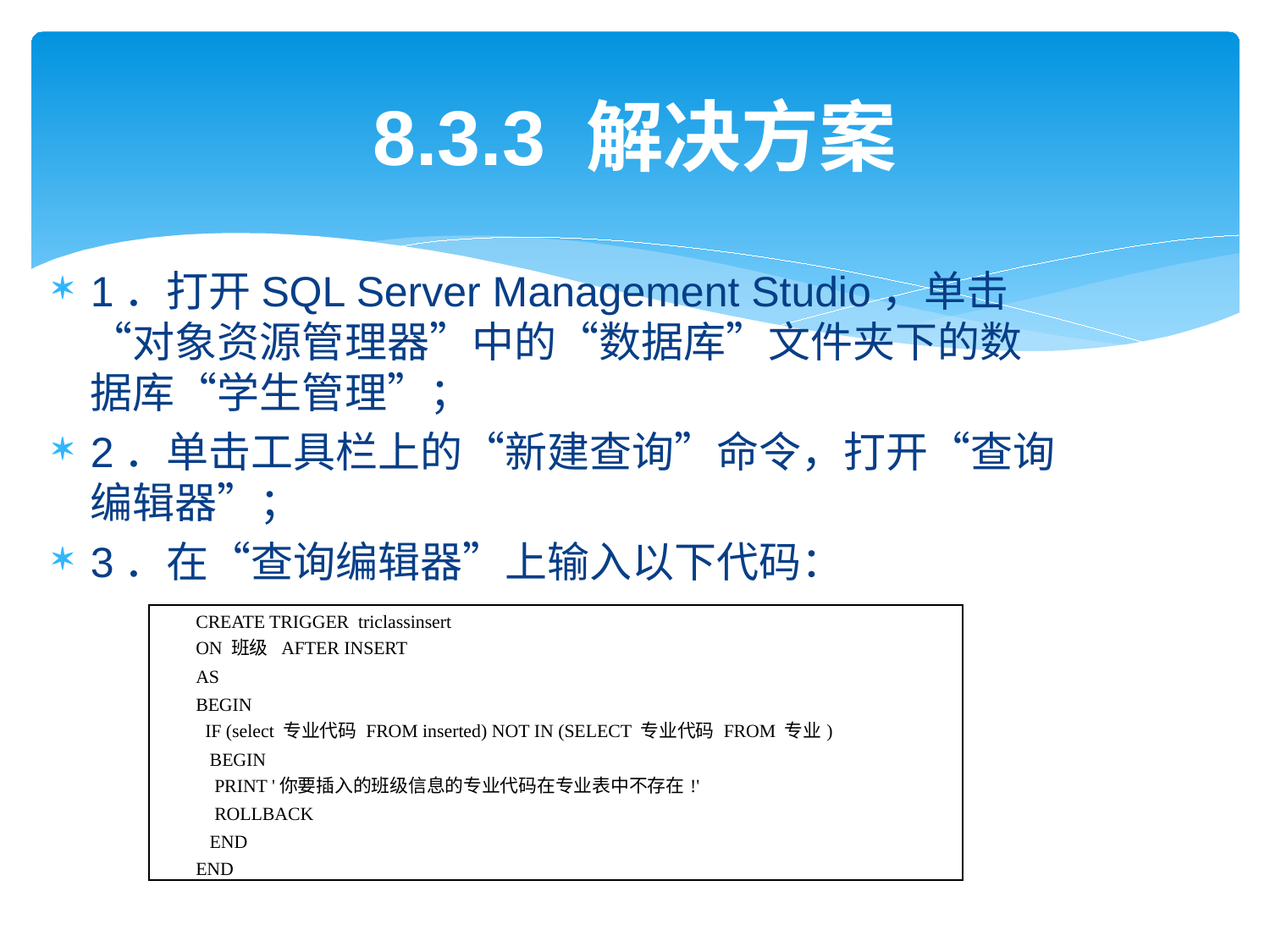

# 8.3.3 解决方案
1．打开SQL Server Management Studio，单击“对象资源管理器”中的“数据库”文件夹下的数据库“学生管理”；
2．单击工具栏上的“新建查询”命令，打开“查询编辑器”；
3．在“查询编辑器”上输入以下代码：

| CREATE TRIGGER triclassinsert ON 班级 AFTER INSERT AS BEGIN IF (select 专业代码 FROM inserted) NOT IN (SELECT 专业代码 FROM 专业) BEGIN PRINT '你要插入的班级信息的专业代码在专业表中不存在!' ROLLBACK END END |
| --- |